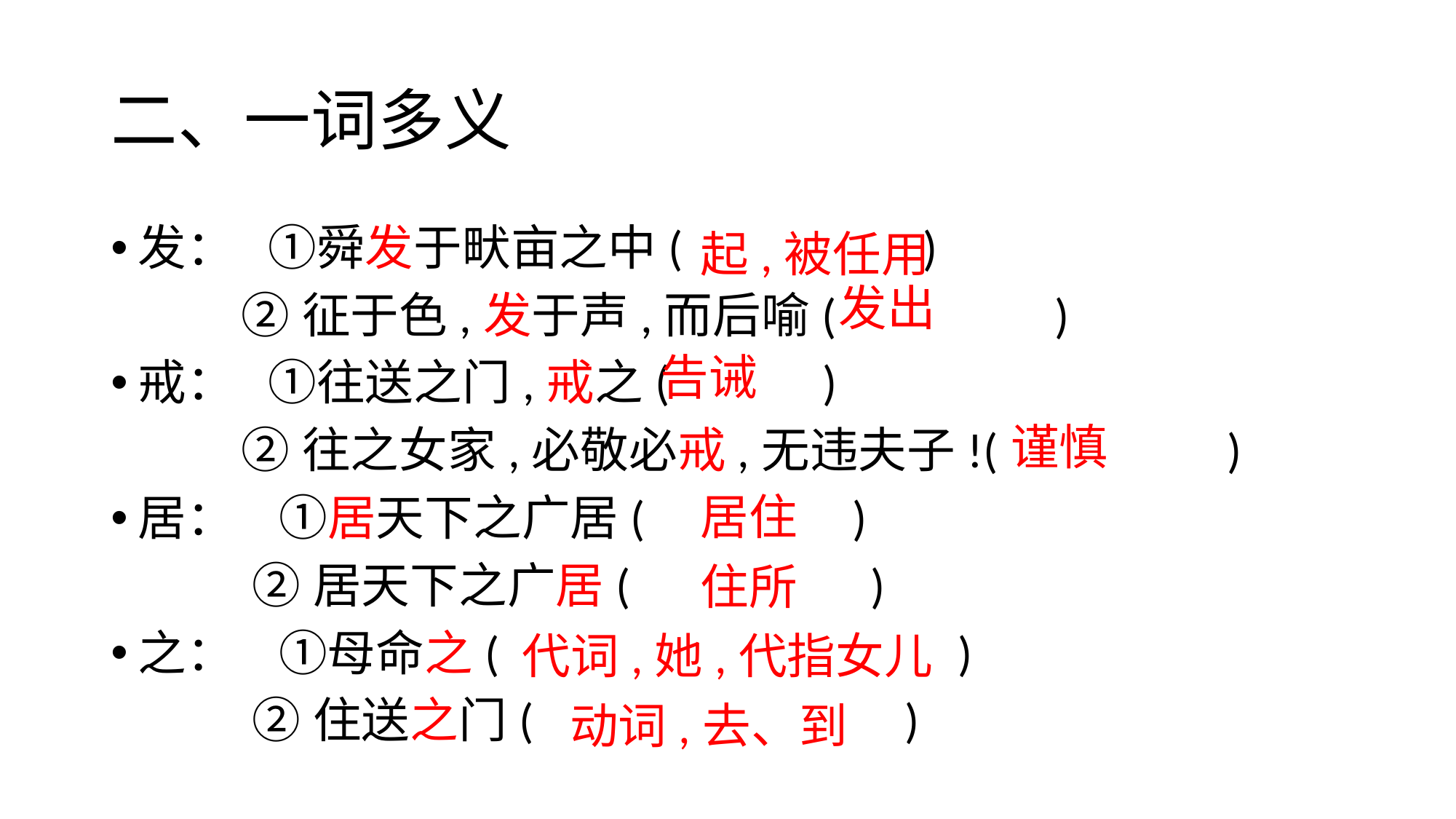

# 二、一词多义
发：   ①舜发于畎亩之中(                      )
            ②征于色,发于声,而后喻(                    )
戒：   ①往送之门,戒之(              )
            ②往之女家,必敬必戒,无违夫子!(                     )
居：    ①居天下之广居(                   )
             ②居天下之广居(                      )
之：    ①母命之(                                          )
             ②住送之门(                                  )
起,被任用
发出
告诫
谨慎
居住
住所
代词,她,代指女儿
动词,去、到